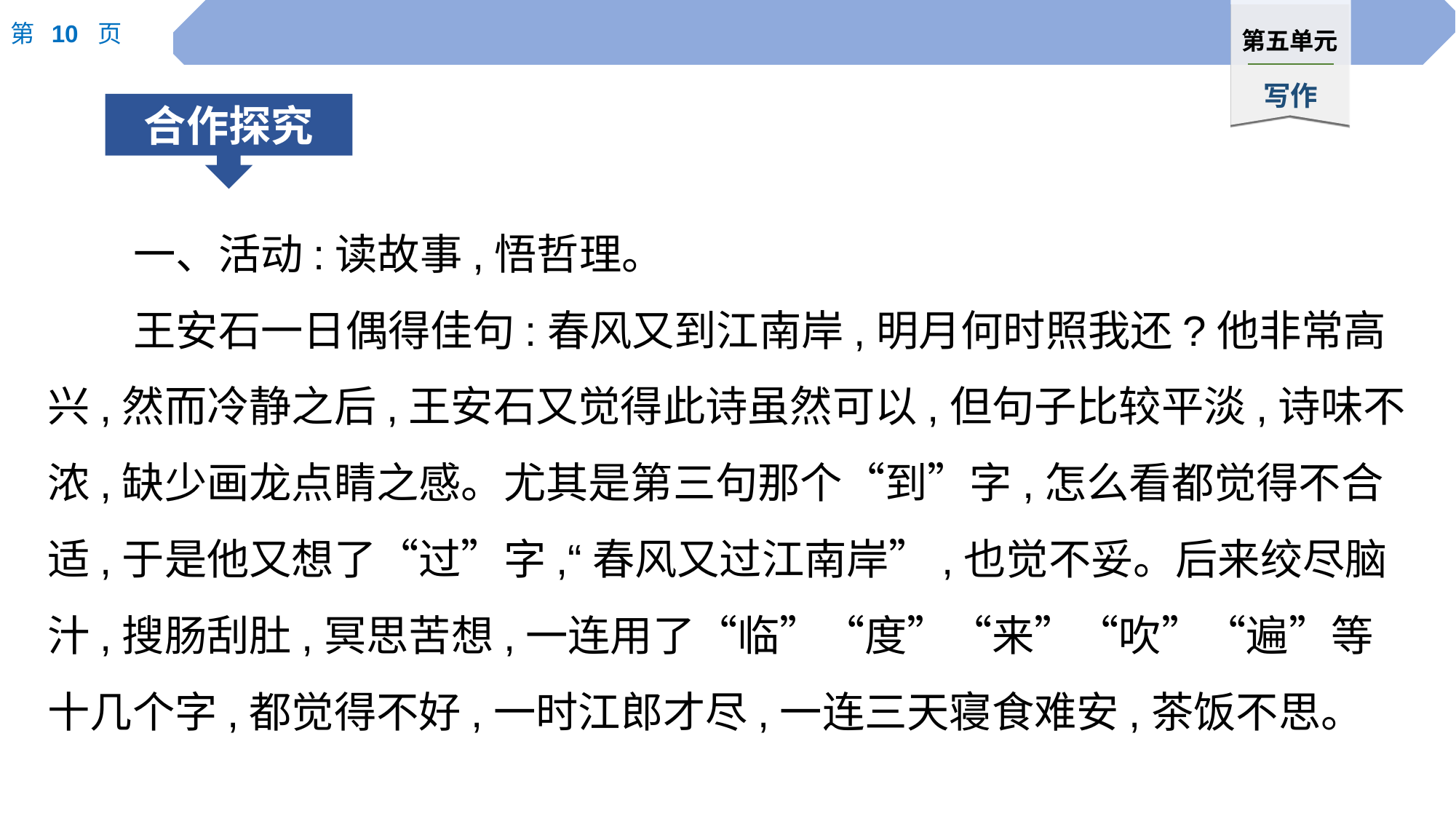

一、活动:读故事,悟哲理。
王安石一日偶得佳句:春风又到江南岸,明月何时照我还?他非常高兴,然而冷静之后,王安石又觉得此诗虽然可以,但句子比较平淡,诗味不浓,缺少画龙点睛之感。尤其是第三句那个“到”字,怎么看都觉得不合适,于是他又想了“过”字,“春风又过江南岸”,也觉不妥。后来绞尽脑汁,搜肠刮肚,冥思苦想,一连用了“临”“度”“来”“吹”“遍”等十几个字,都觉得不好,一时江郎才尽,一连三天寝食难安,茶饭不思。